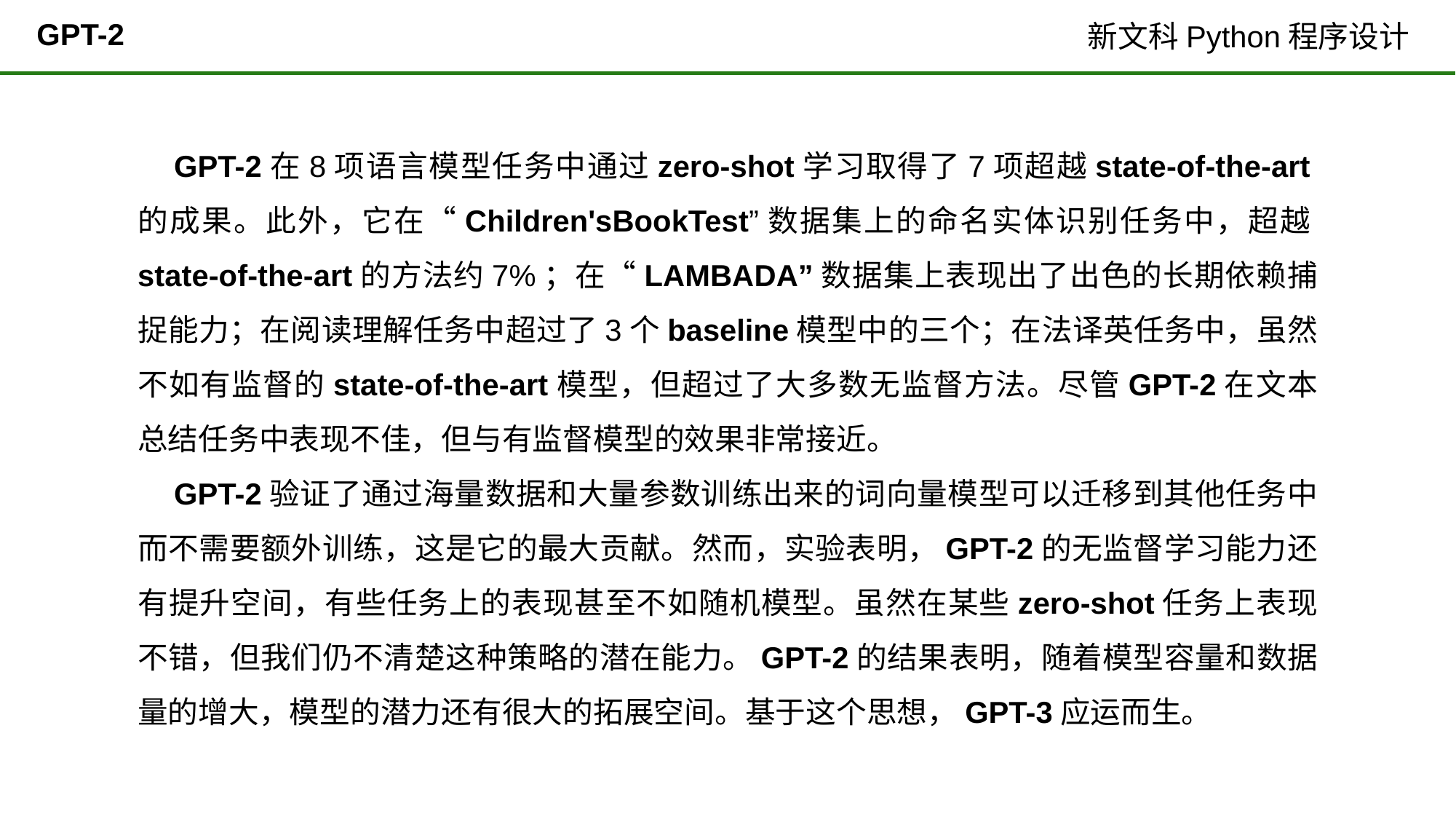

# GPT-2
GPT-2在8项语言模型任务中通过zero-shot学习取得了7项超越state-of-the-art的成果。此外，它在“Children'sBookTest”数据集上的命名实体识别任务中，超越state-of-the-art的方法约7%；在“LAMBADA”数据集上表现出了出色的长期依赖捕捉能力；在阅读理解任务中超过了3个baseline模型中的三个；在法译英任务中，虽然不如有监督的state-of-the-art模型，但超过了大多数无监督方法。尽管GPT-2在文本总结任务中表现不佳，但与有监督模型的效果非常接近。
GPT-2验证了通过海量数据和大量参数训练出来的词向量模型可以迁移到其他任务中而不需要额外训练，这是它的最大贡献。然而，实验表明，GPT-2的无监督学习能力还有提升空间，有些任务上的表现甚至不如随机模型。虽然在某些zero-shot任务上表现不错，但我们仍不清楚这种策略的潜在能力。GPT-2的结果表明，随着模型容量和数据量的增大，模型的潜力还有很大的拓展空间。基于这个思想，GPT-3应运而生。